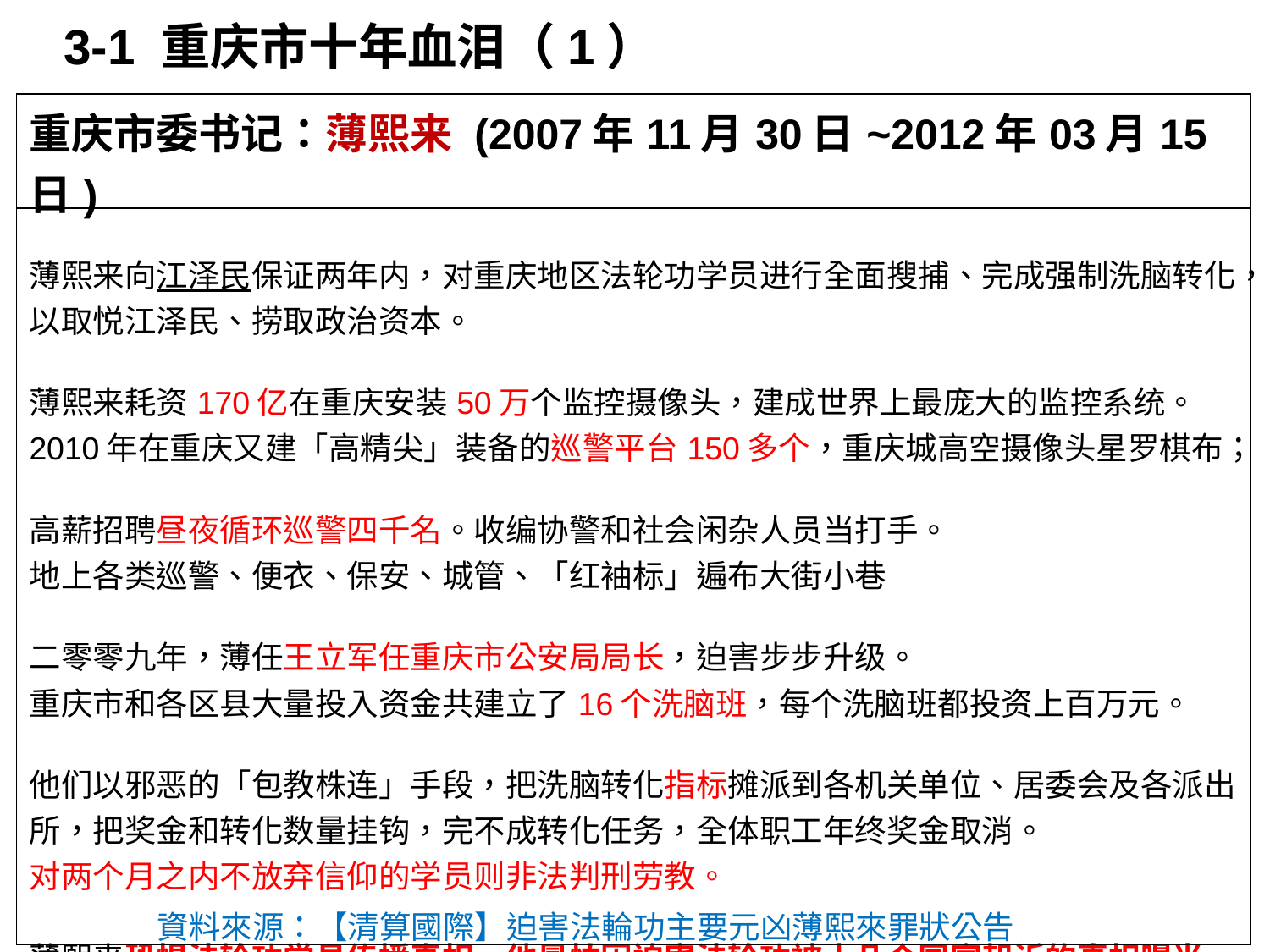

3-1 重庆市十年血泪（1）
| 重庆市委书记：薄熙来 (2007年11月30日~2012年03月15日) |
| --- |
| 薄熙来向江泽民保证两年内，对重庆地区法轮功学员进行全面搜捕、完成强制洗脑转化，以取悦江泽民、捞取政治资本。 薄熙来耗资170亿在重庆安装50万个监控摄像头，建成世界上最庞大的监控系统。 2010年在重庆又建「高精尖」装备的巡警平台150多个，重庆城高空摄像头星罗棋布； 高薪招聘昼夜循环巡警四千名。收编协警和社会闲杂人员当打手。 地上各类巡警、便衣、保安、城管、「红袖标」遍布大街小巷 二零零九年，薄任王立军任重庆市公安局局长，迫害步步升级。 重庆市和各区县大量投入资金共建立了16个洗脑班，每个洗脑班都投资上百万元。 他们以邪恶的「包教株连」手段，把洗脑转化指标摊派到各机关单位、居委会及各派出所，把奖金和转化数量挂钩，完不成转化任务，全体职工年终奖金取消。 对两个月之内不放弃信仰的学员则非法判刑劳教。 薄熙来恐惧法轮功学员传播真相，他最怕因迫害法轮功被十几个国家起诉的真相曝光。以此实施全天24小时监控法轮功和确保任何时候都可展开大规模的跟踪、抓捕。 |
資料來源：【清算國際】迫害法輪功主要元凶薄熙來罪狀公告